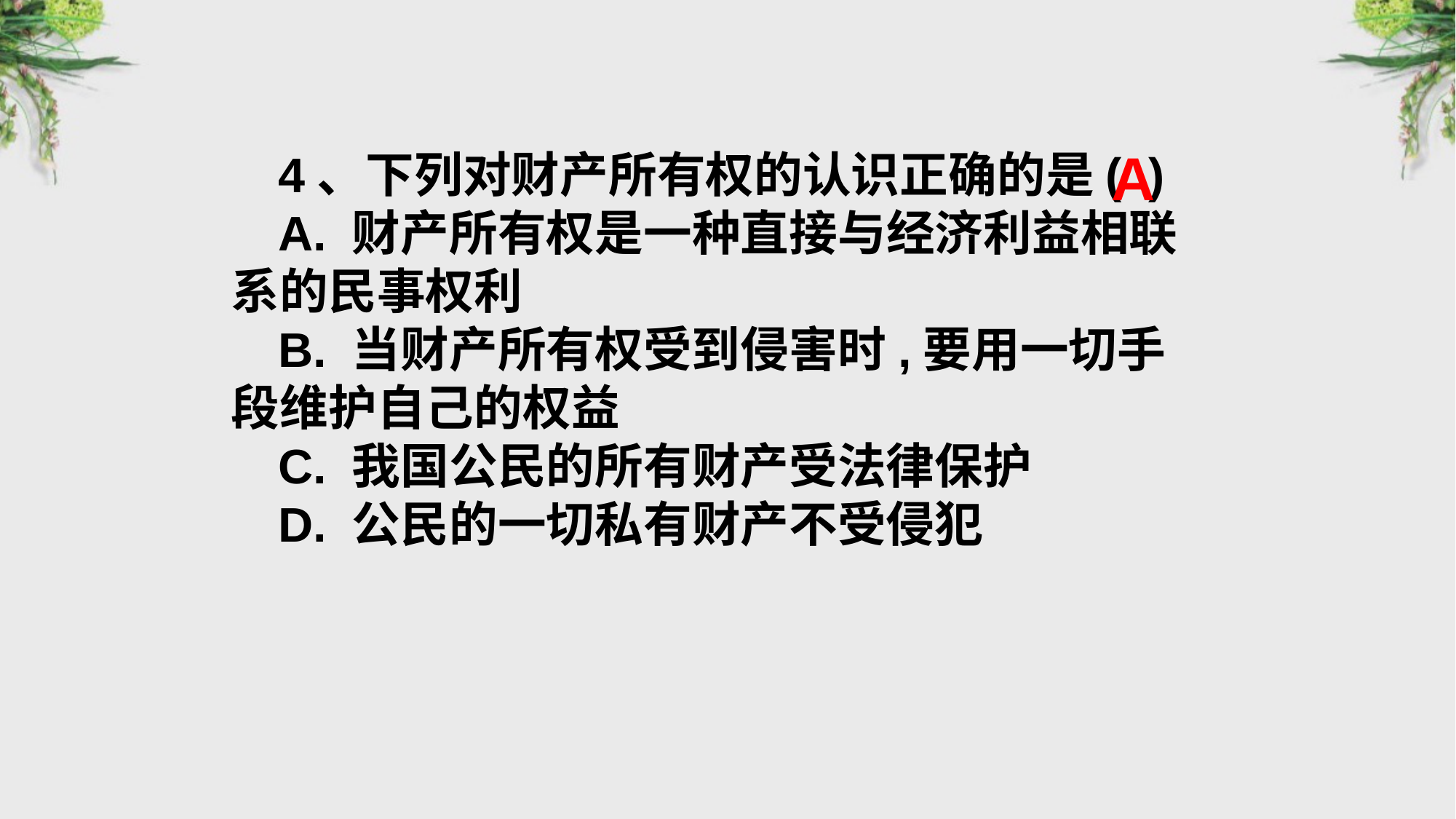

4、下列对财产所有权的认识正确的是(  )
A. 财产所有权是一种直接与经济利益相联系的民事权利
B. 当财产所有权受到侵害时,要用一切手段维护自己的权益
C. 我国公民的所有财产受法律保护
D. 公民的一切私有财产不受侵犯
A